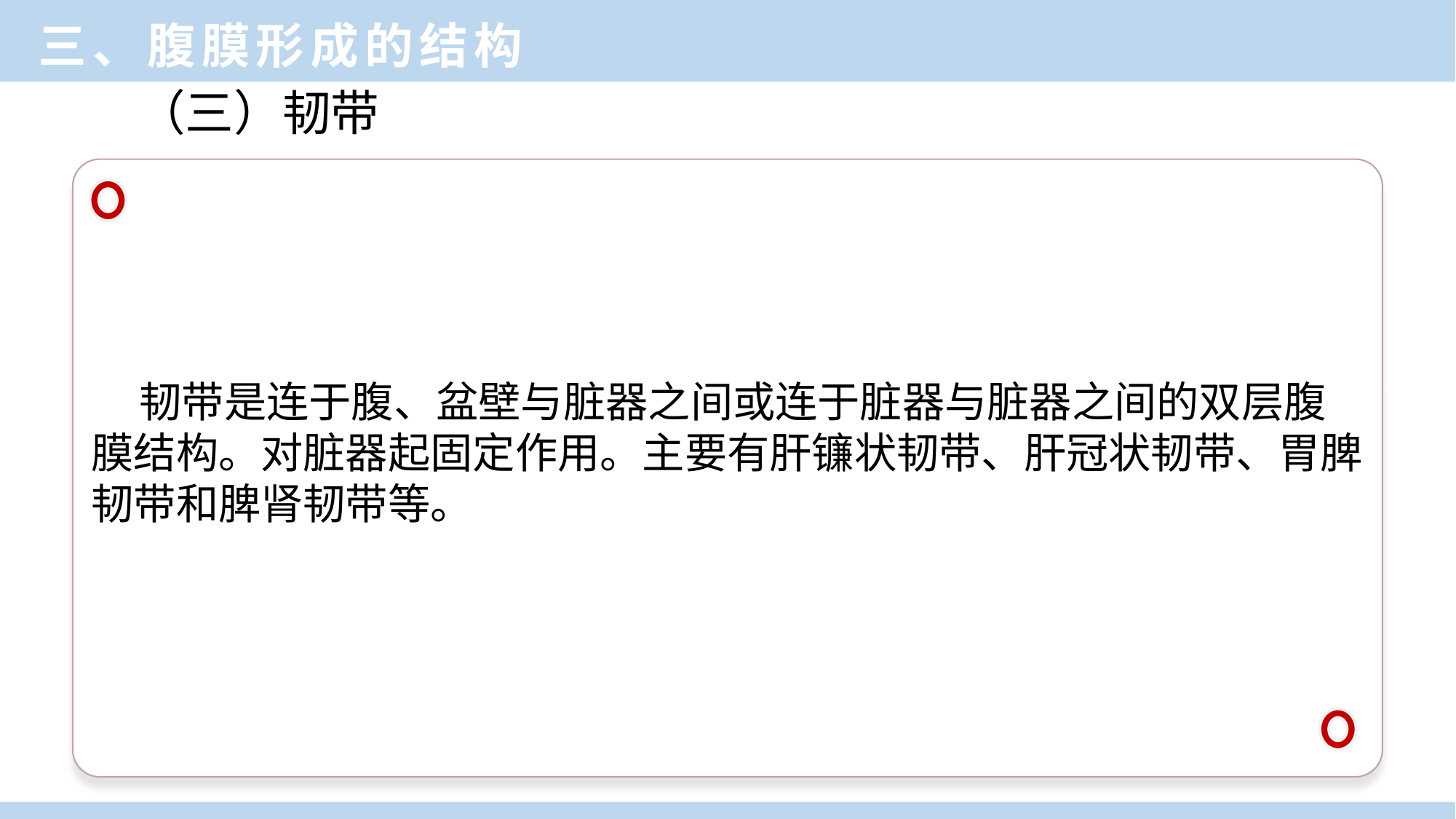

三、腹膜形成的结构
（三）韧带
    韧带是连于腹、盆壁与脏器之间或连于脏器与脏器之间的双层腹膜结构。对脏器起固定作用。主要有肝镰状韧带、肝冠状韧带、胃脾韧带和脾肾韧带等。